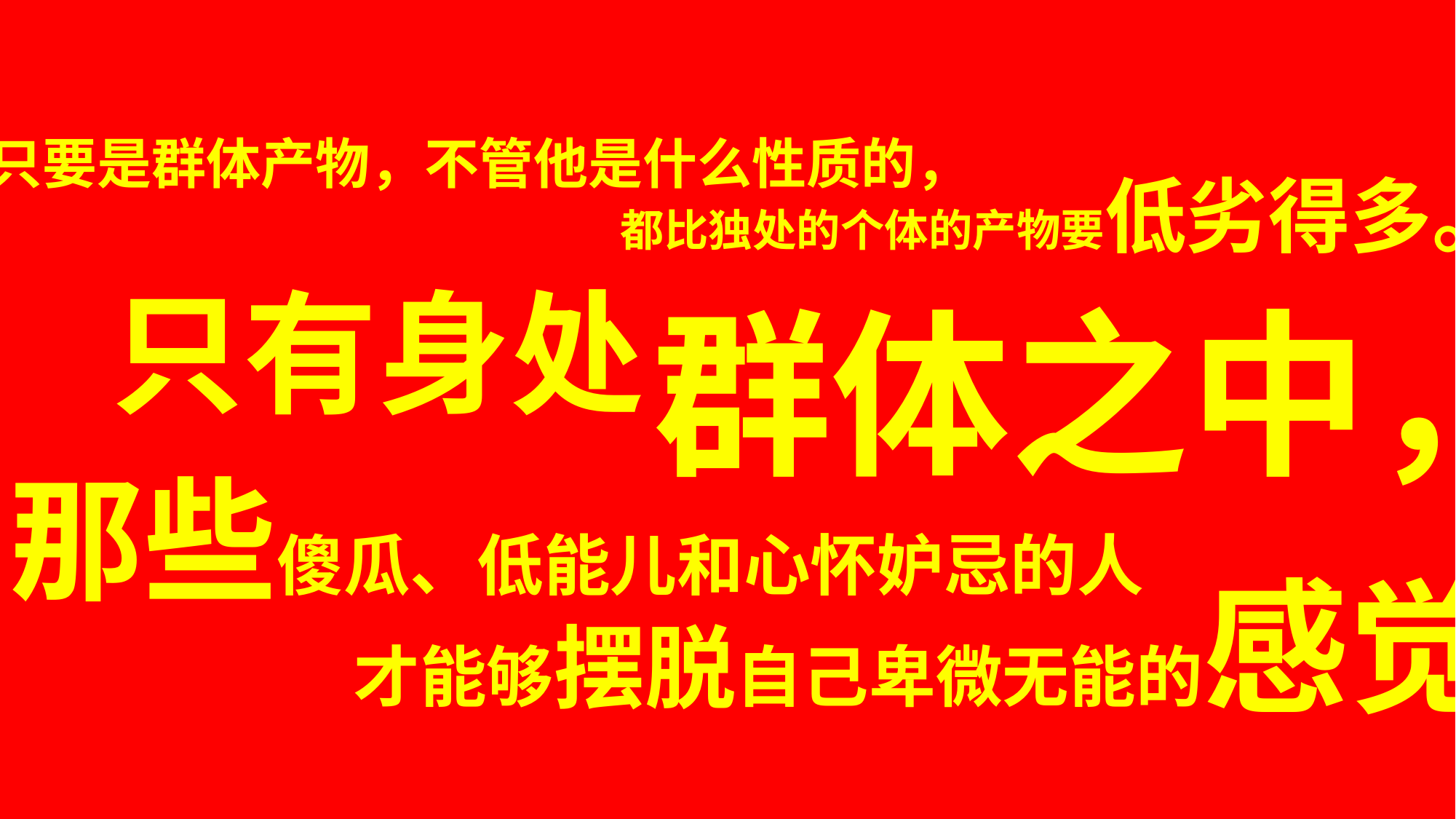

只要是群体产物，不管他是什么性质的，
都比独处的个体的产物要低劣得多。
只有身处
群体之中，
那些傻瓜、低能儿和心怀妒忌的人
才能够摆脱自己卑微无能的感觉。